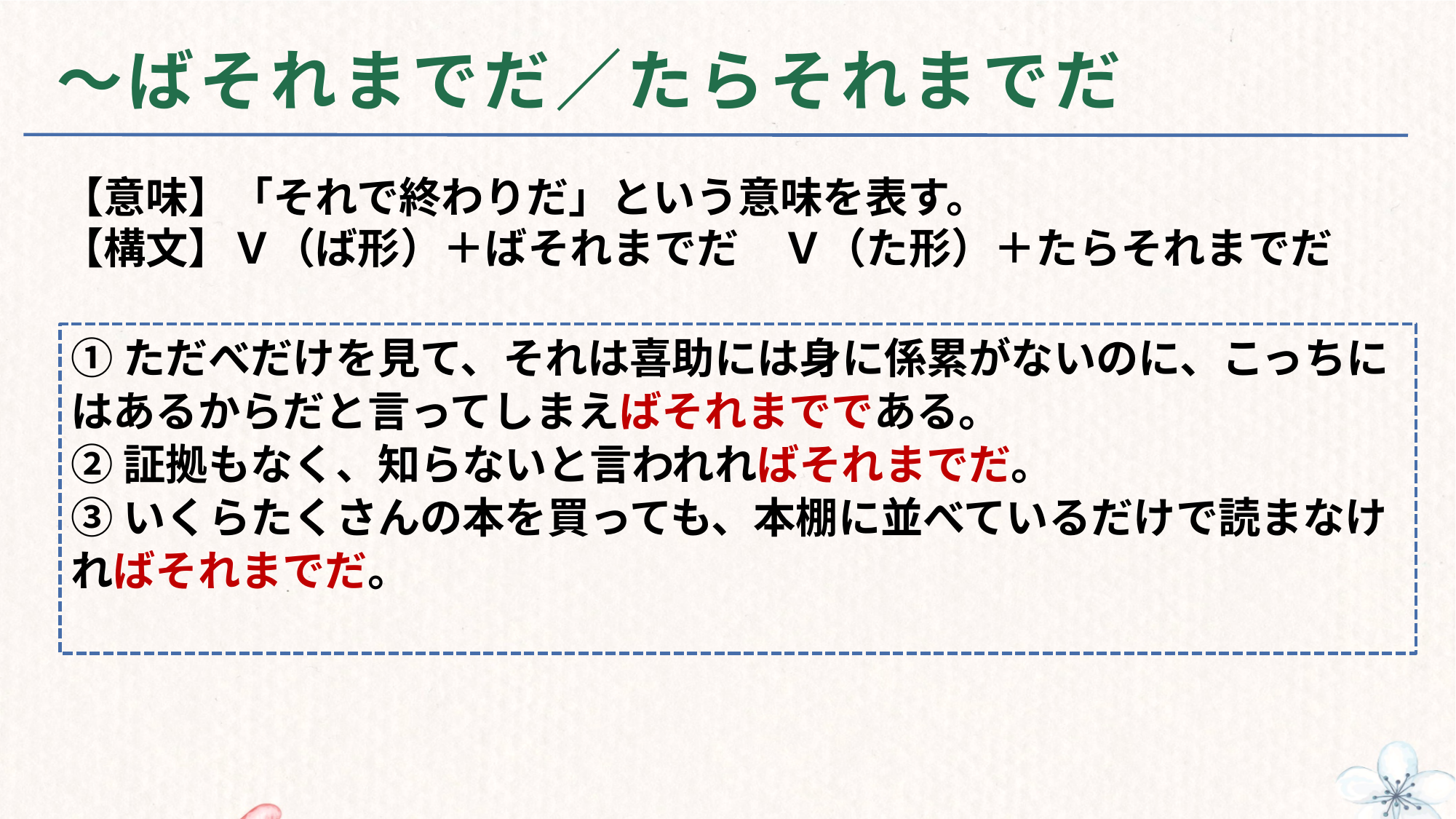

# ～ばそれまでだ／たらそれまでだ
【意味】「それで終わりだ」という意味を表す。
【構文】Ｖ（ば形）＋ばそれまでだ　Ｖ（た形）＋たらそれまでだ
①ただべだけを見て、それは喜助には身に係累がないのに、こっちにはあるからだと言ってしまえばそれまでである。
②証拠もなく、知らないと言われればそれまでだ。
③いくらたくさんの本を買っても、本棚に並べているだけで読まなければそれまでだ。